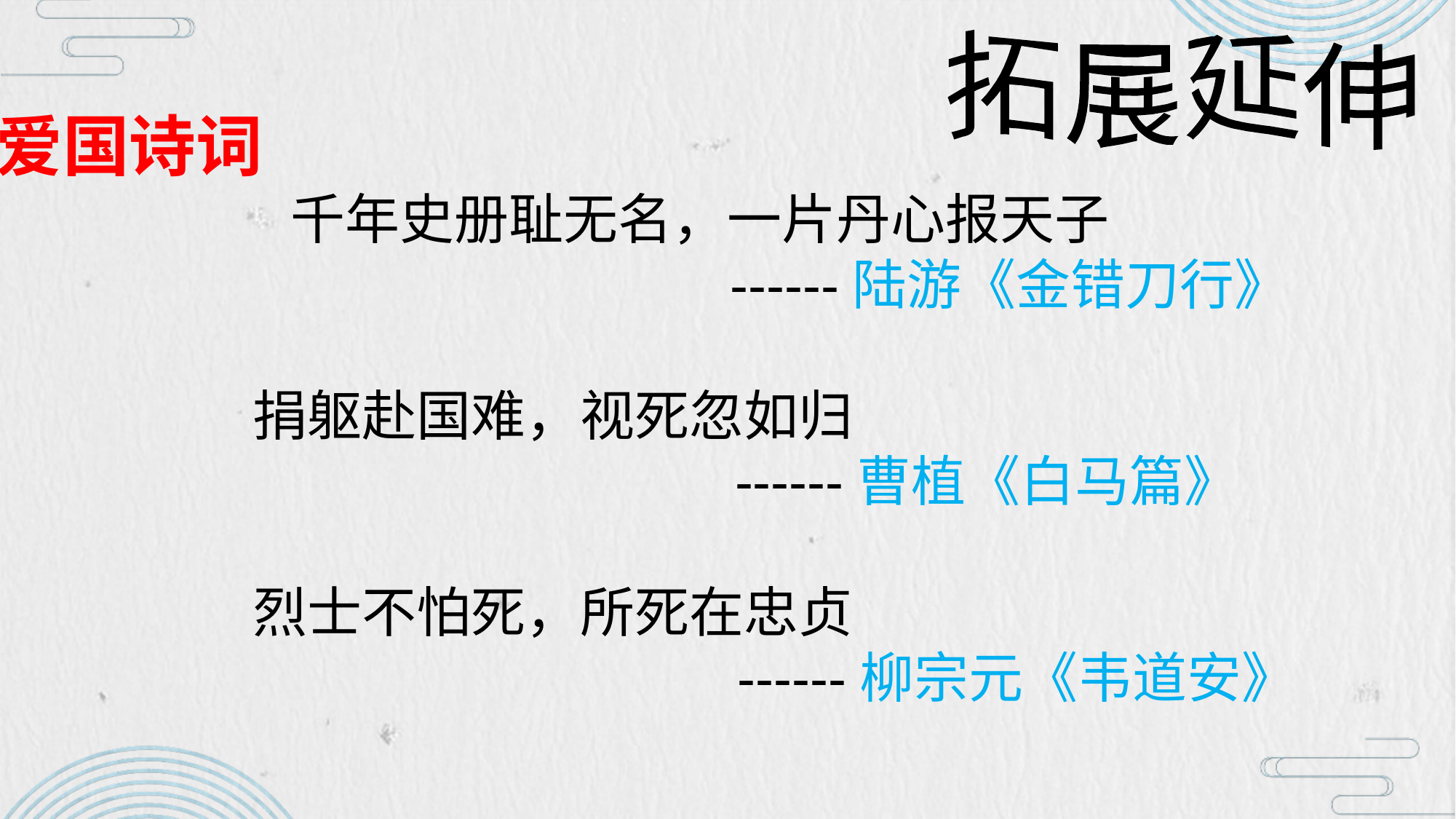

#
拓展延伸

爱国诗词
千年史册耻无名，一片丹心报天子
                                         ------陆游《金错刀行》

                    捐躯赴国难，视死忽如归
                                      ------曹植《白马篇》

                    烈士不怕死，所死在忠贞
                                          ------柳宗元《韦道安》